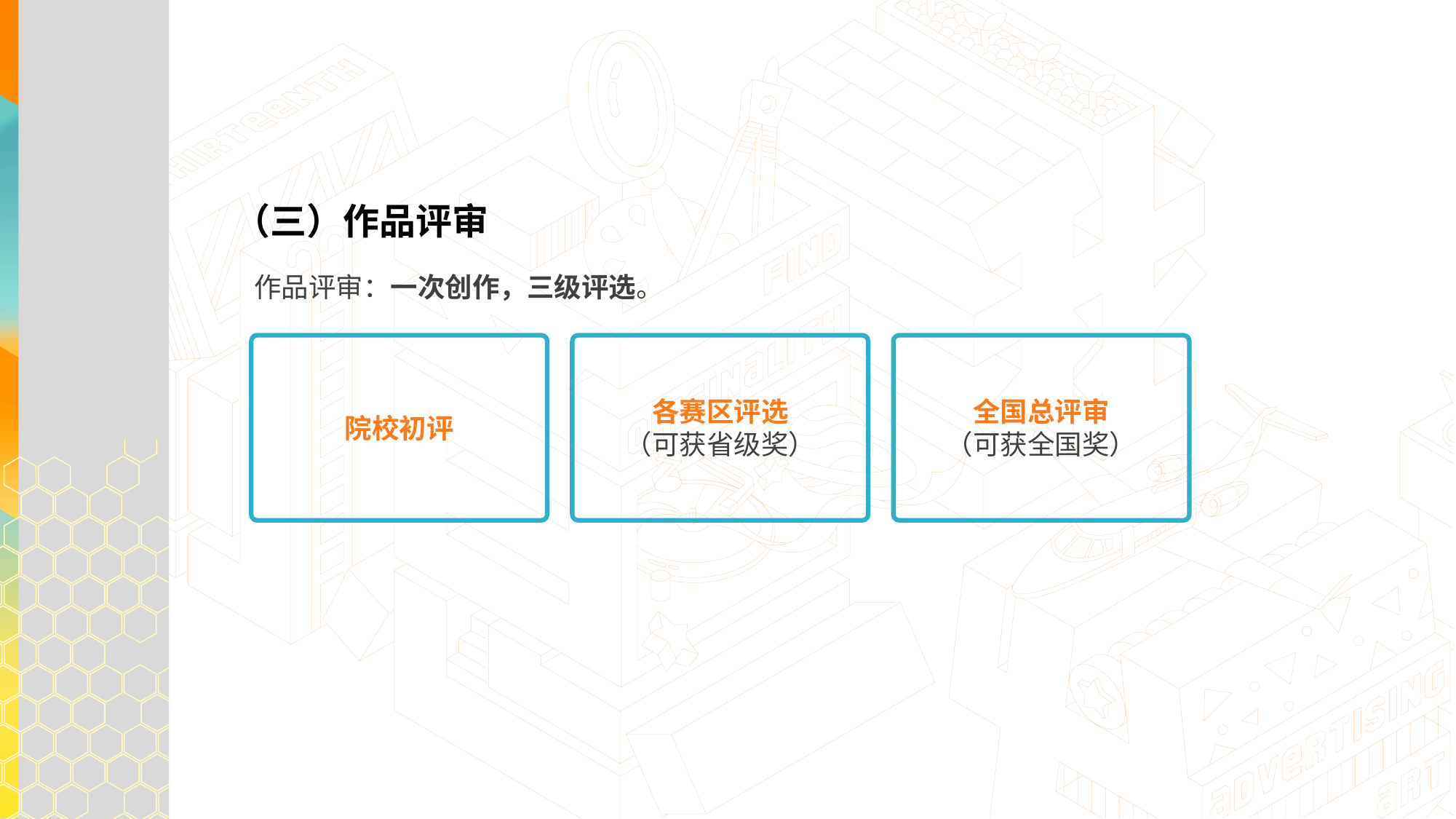

（三）作品评审
作品评审：一次创作，三级评选。

各赛区评选
（可获省级奖）
全国总评审
（可获全国奖）
院校初评